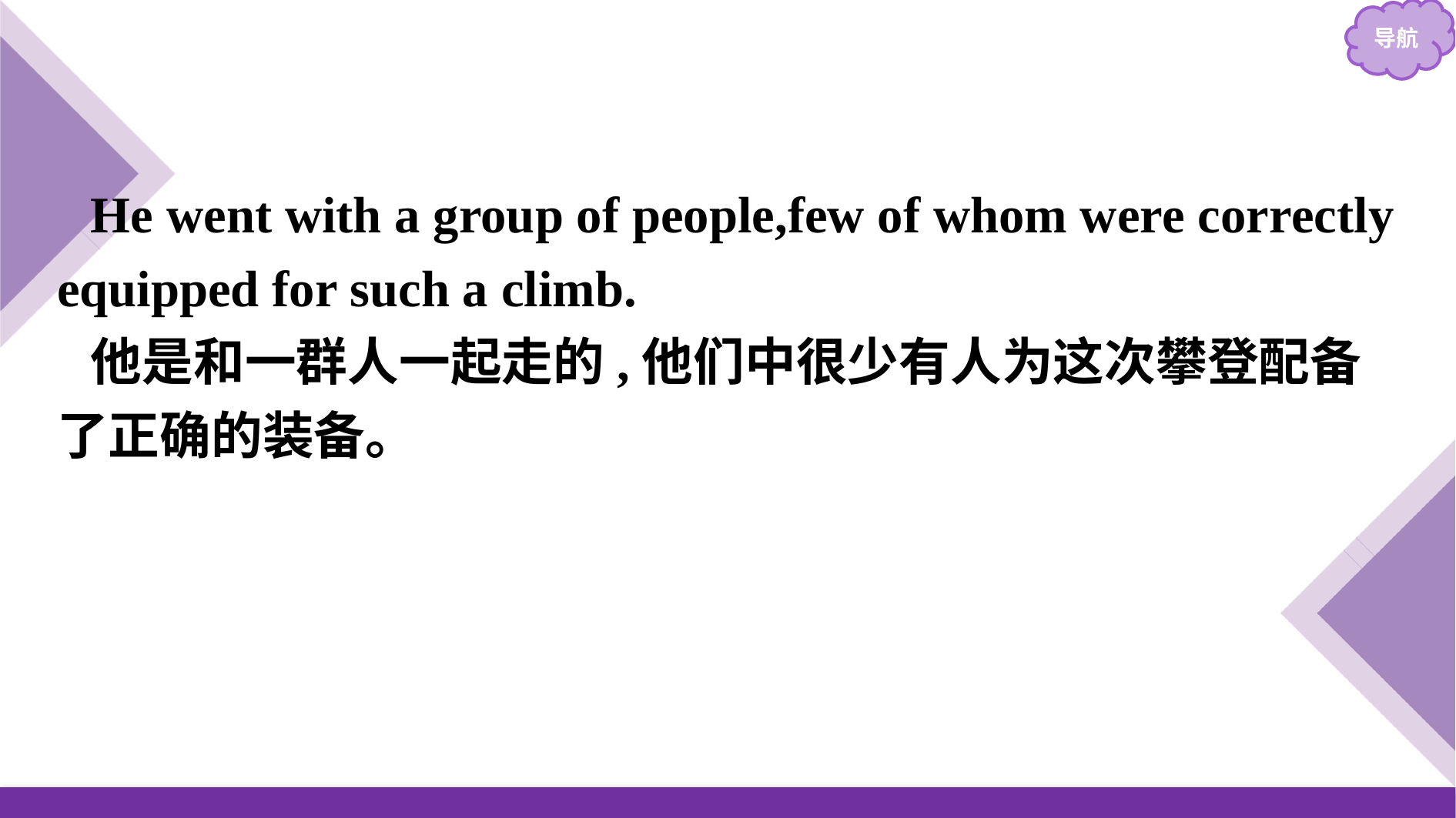

He went with a group of people,few of whom were correctly equipped for such a climb.
他是和一群人一起走的,他们中很少有人为这次攀登配备了正确的装备。